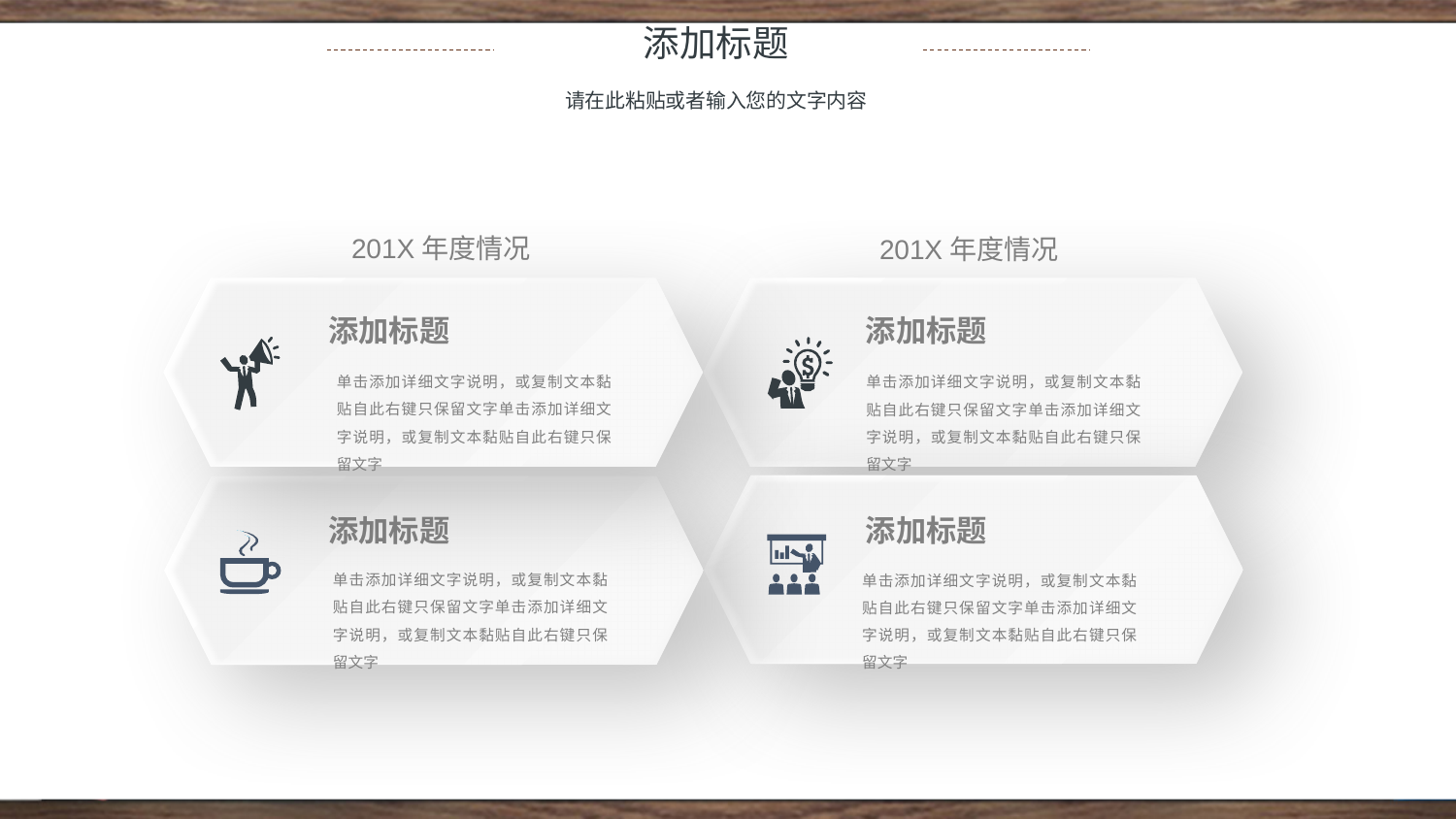

添加标题
请在此粘贴或者输入您的文字内容
201X年度情况
201X年度情况

添加标题

单击添加详细文字说明，或复制文本黏贴自此右键只保留文字单击添加详细文字说明，或复制文本黏贴自此右键只保留文字

添加标题

单击添加详细文字说明，或复制文本黏贴自此右键只保留文字单击添加详细文字说明，或复制文本黏贴自此右键只保留文字

添加标题

单击添加详细文字说明，或复制文本黏贴自此右键只保留文字单击添加详细文字说明，或复制文本黏贴自此右键只保留文字

添加标题

单击添加详细文字说明，或复制文本黏贴自此右键只保留文字单击添加详细文字说明，或复制文本黏贴自此右键只保留文字